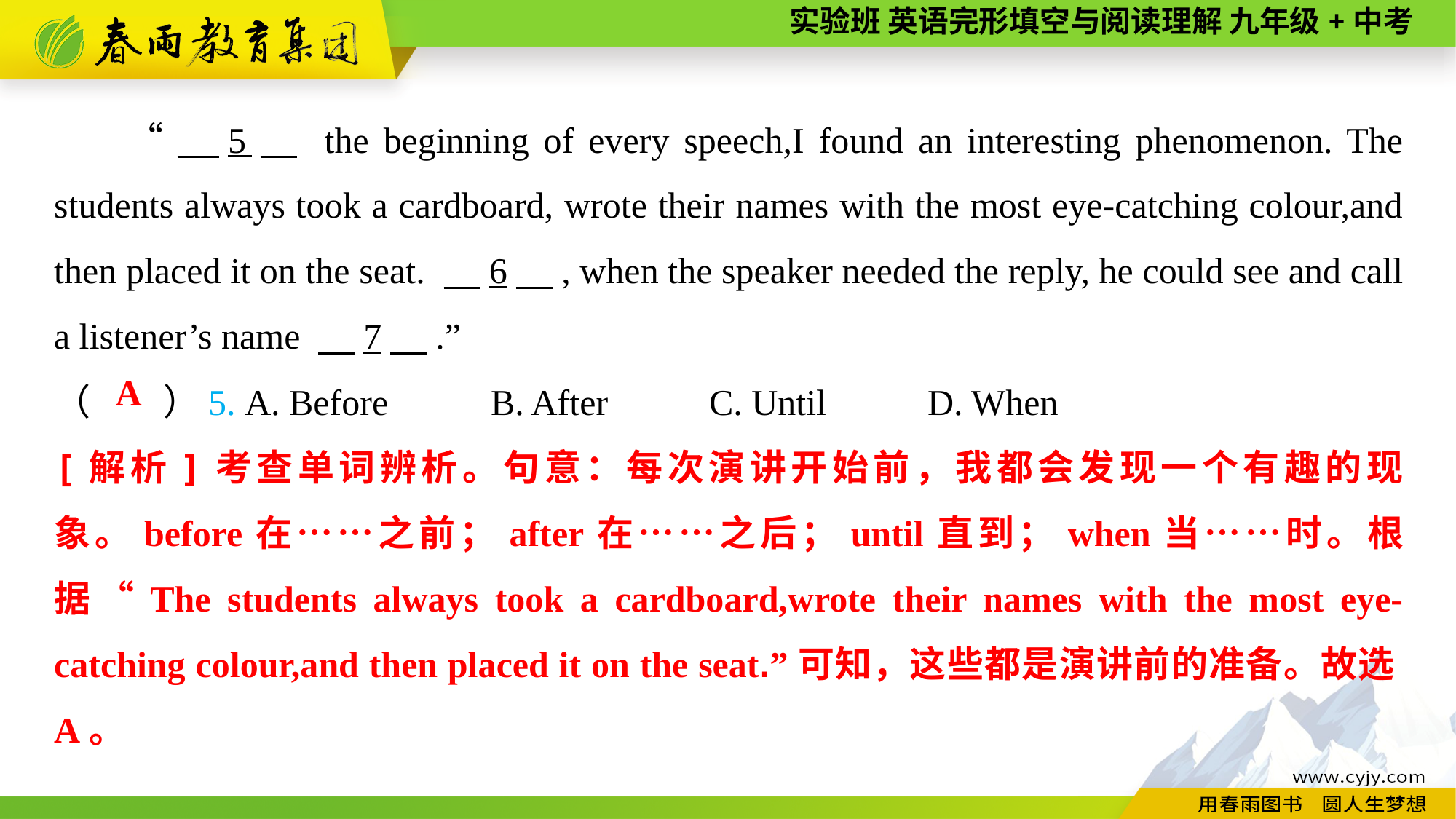

“　5　 the beginning of every speech,I found an interesting phenomenon. The students always took a cardboard, wrote their names with the most eye-catching colour,and then placed it on the seat. 　6　, when the speaker needed the reply, he could see and call a listener’s name 　7　.”
（　　）5. A. Before	B. After	C. Until	D. When
A
[解析]考查单词辨析。句意：每次演讲开始前，我都会发现一个有趣的现象。before在……之前；after在……之后；until直到；when当……时。根据“The students always took a cardboard,wrote their names with the most eye-catching colour,and then placed it on the seat.”可知，这些都是演讲前的准备。故选A。